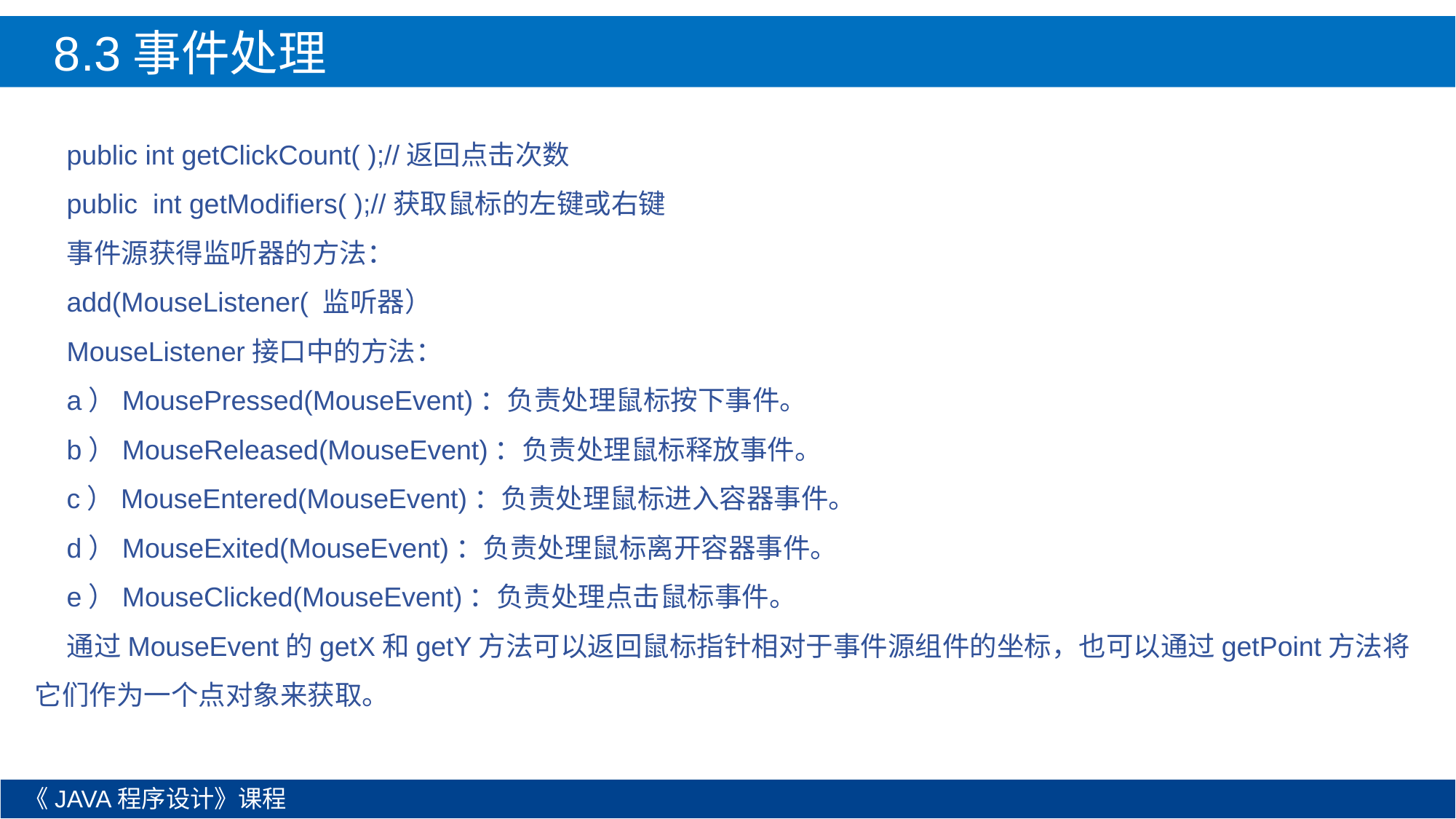

8.3事件处理
public int getClickCount( );//返回点击次数
public  int getModifiers( );//获取鼠标的左键或右键
事件源获得监听器的方法：
add(MouseListener( 监听器）
MouseListener接口中的方法：
a）MousePressed(MouseEvent)：负责处理鼠标按下事件。
b）MouseReleased(MouseEvent)：负责处理鼠标释放事件。
c）MouseEntered(MouseEvent)：负责处理鼠标进入容器事件。
d）MouseExited(MouseEvent)：负责处理鼠标离开容器事件。
e）MouseClicked(MouseEvent)：负责处理点击鼠标事件。
通过MouseEvent的getX和getY方法可以返回鼠标指针相对于事件源组件的坐标，也可以通过getPoint方法将它们作为一个点对象来获取。
《JAVA程序设计》课程